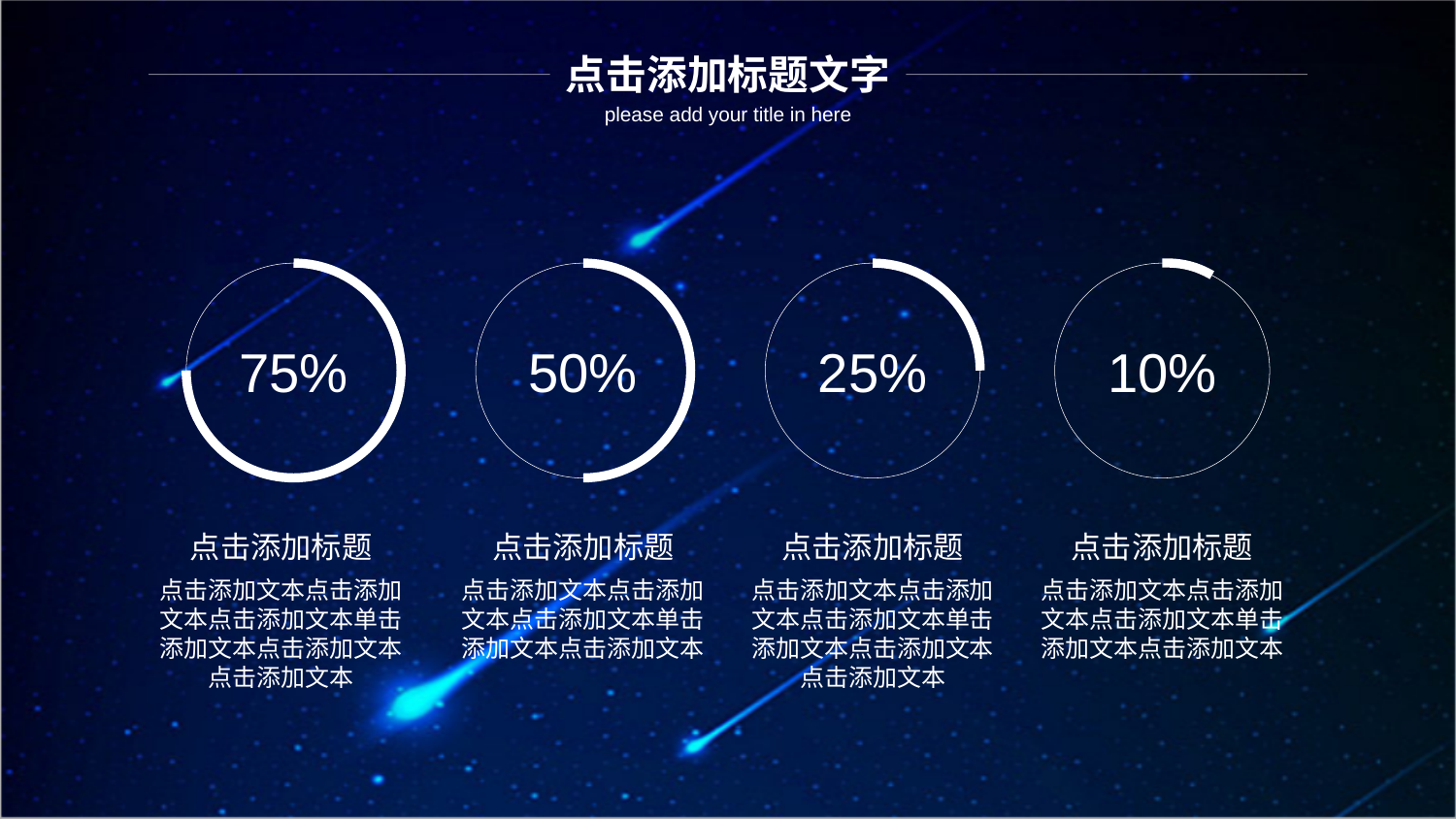

点击添加标题文字
please add your title in here

75%
50%
25%
10%
点击添加标题

点击添加文本点击添加
文本点击添加文本单击
添加文本点击添加文本
点击添加标题

点击添加文本点击添加
文本点击添加文本单击
添加文本点击添加文本
点击添加标题

点击添加文本点击添加
文本点击添加文本单击
添加文本点击添加文本
点击添加文本
点击添加标题

点击添加文本点击添加
文本点击添加文本单击
添加文本点击添加文本
点击添加文本